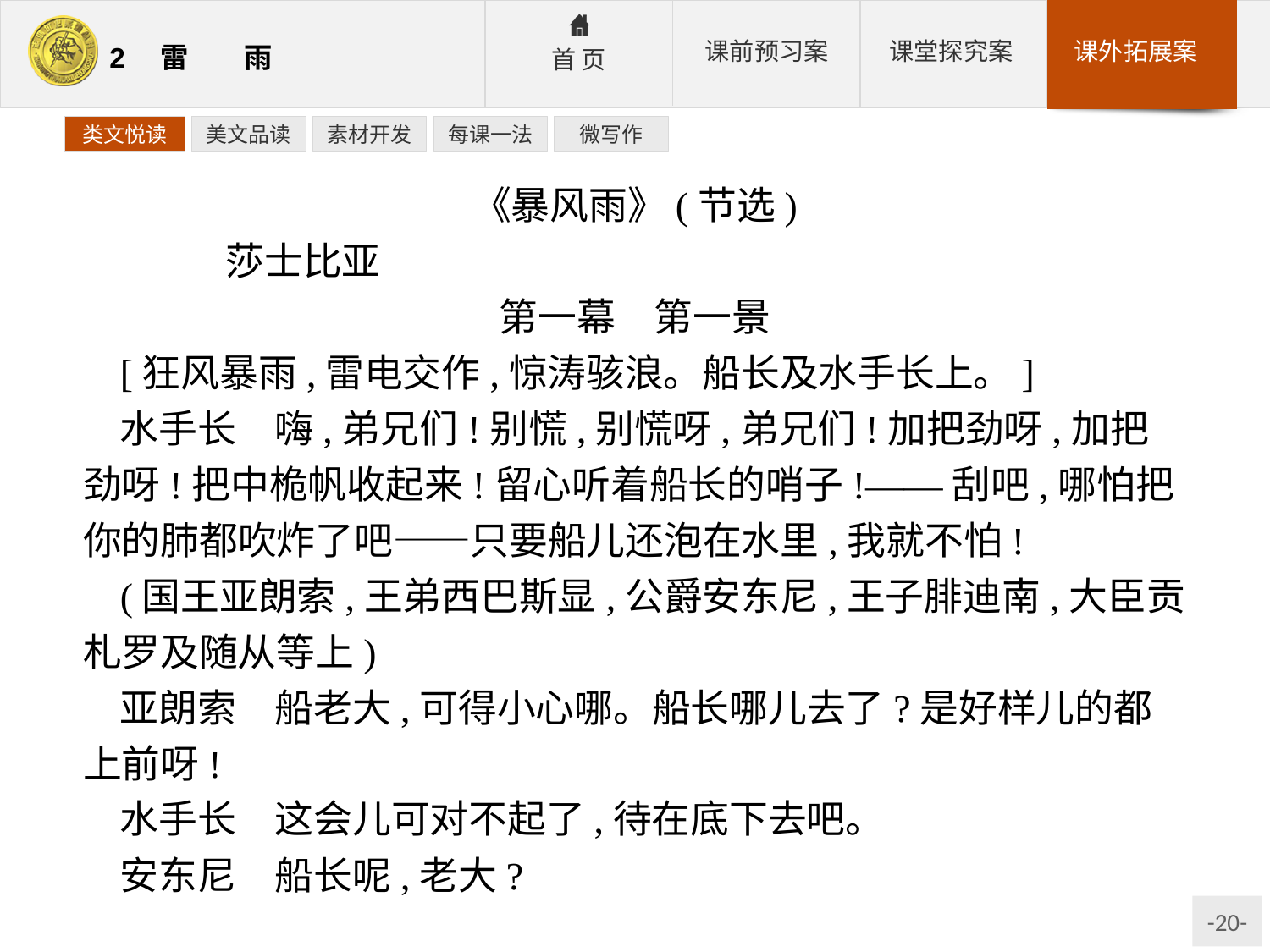

类文悦读
美文品读
素材开发
每课一法
微写作
《暴风雨》(节选)
	莎士比亚
第一幕　第一景
[狂风暴雨,雷电交作,惊涛骇浪。船长及水手长上。]
水手长　嗨,弟兄们!别慌,别慌呀,弟兄们!加把劲呀,加把劲呀!把中桅帆收起来!留心听着船长的哨子!——刮吧,哪怕把你的肺都吹炸了吧——只要船儿还泡在水里,我就不怕!
(国王亚朗索,王弟西巴斯显,公爵安东尼,王子腓迪南,大臣贡札罗及随从等上)
亚朗索　船老大,可得小心哪。船长哪儿去了?是好样儿的都上前呀!
水手长　这会儿可对不起了,待在底下去吧。
安东尼　船长呢,老大?